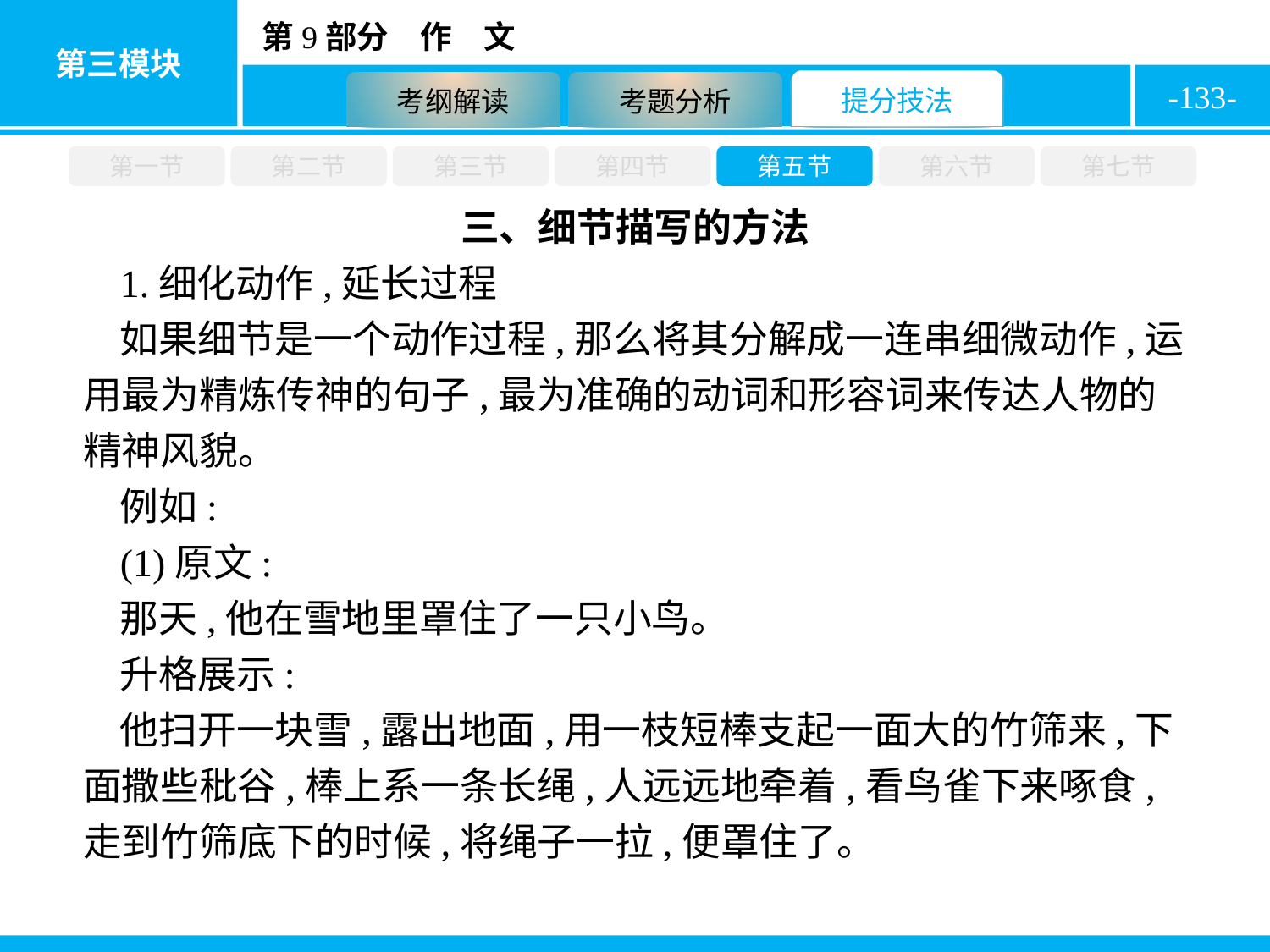

-133-
第一节
第二节
第三节
第四节
第五节
第六节
第七节
三、细节描写的方法
1.细化动作,延长过程
如果细节是一个动作过程,那么将其分解成一连串细微动作,运用最为精炼传神的句子,最为准确的动词和形容词来传达人物的精神风貌。
例如:
(1)原文:
那天,他在雪地里罩住了一只小鸟。
升格展示:
他扫开一块雪,露出地面,用一枝短棒支起一面大的竹筛来,下面撒些秕谷,棒上系一条长绳,人远远地牵着,看鸟雀下来啄食,走到竹筛底下的时候,将绳子一拉,便罩住了。